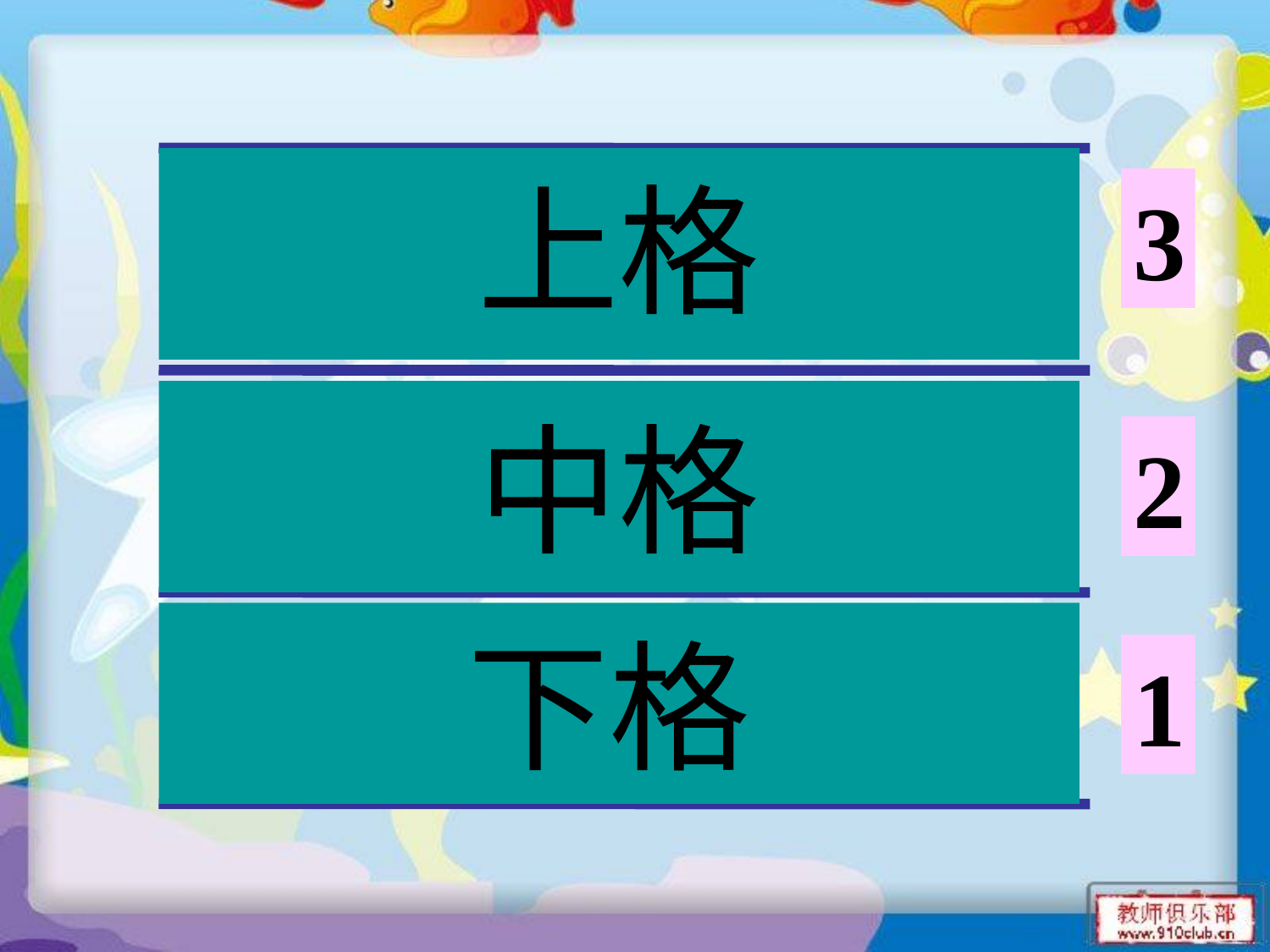

上格
3

中格
2

下格
1

11